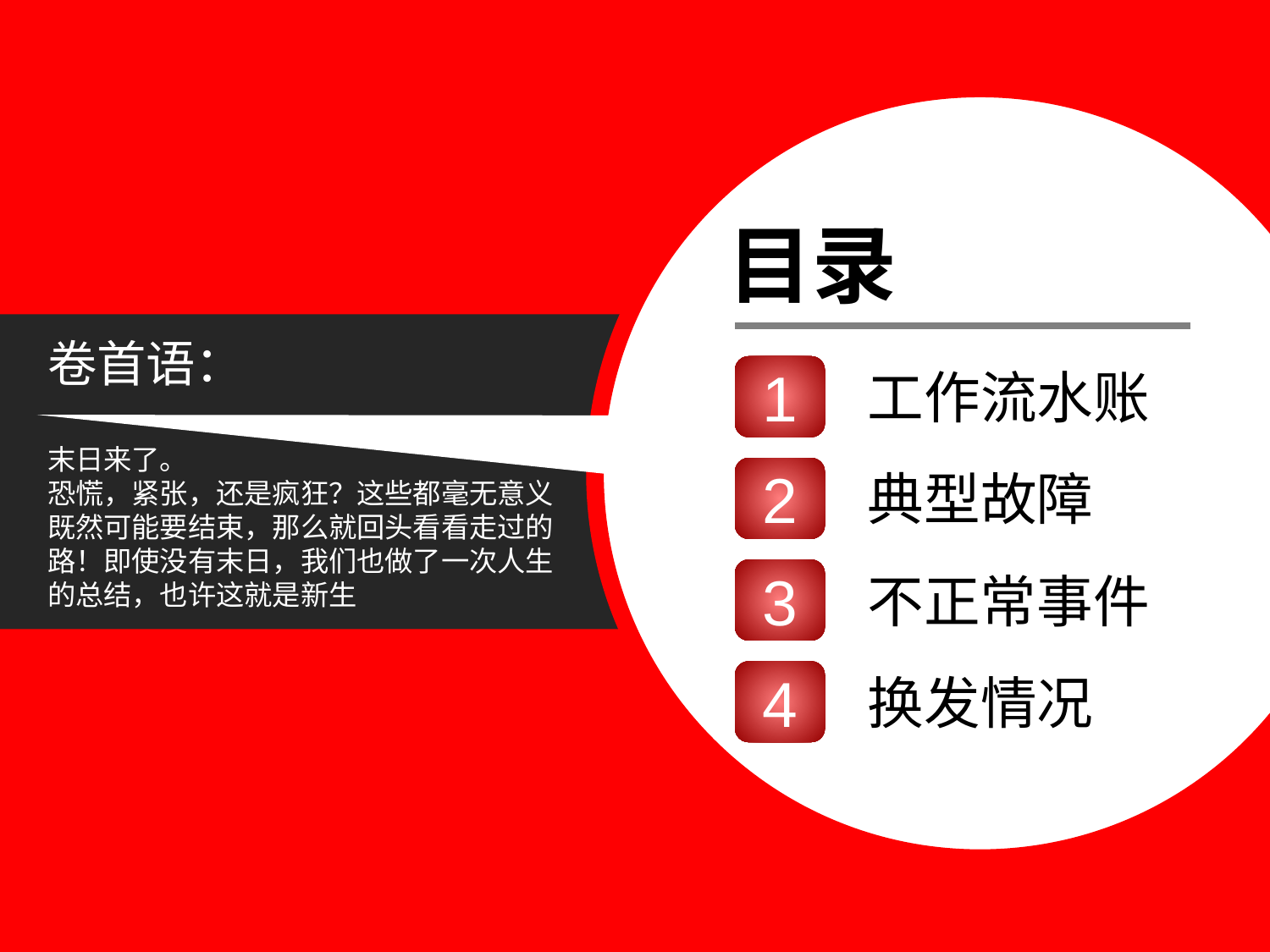

目录

卷首语：
工作流水账
1
末日来了。
恐慌，紧张，还是疯狂？这些都毫无意义
既然可能要结束，那么就回头看看走过的
路！即使没有末日，我们也做了一次人生的总结，也许这就是新生
典型故障
2
不正常事件
3
换发情况
4